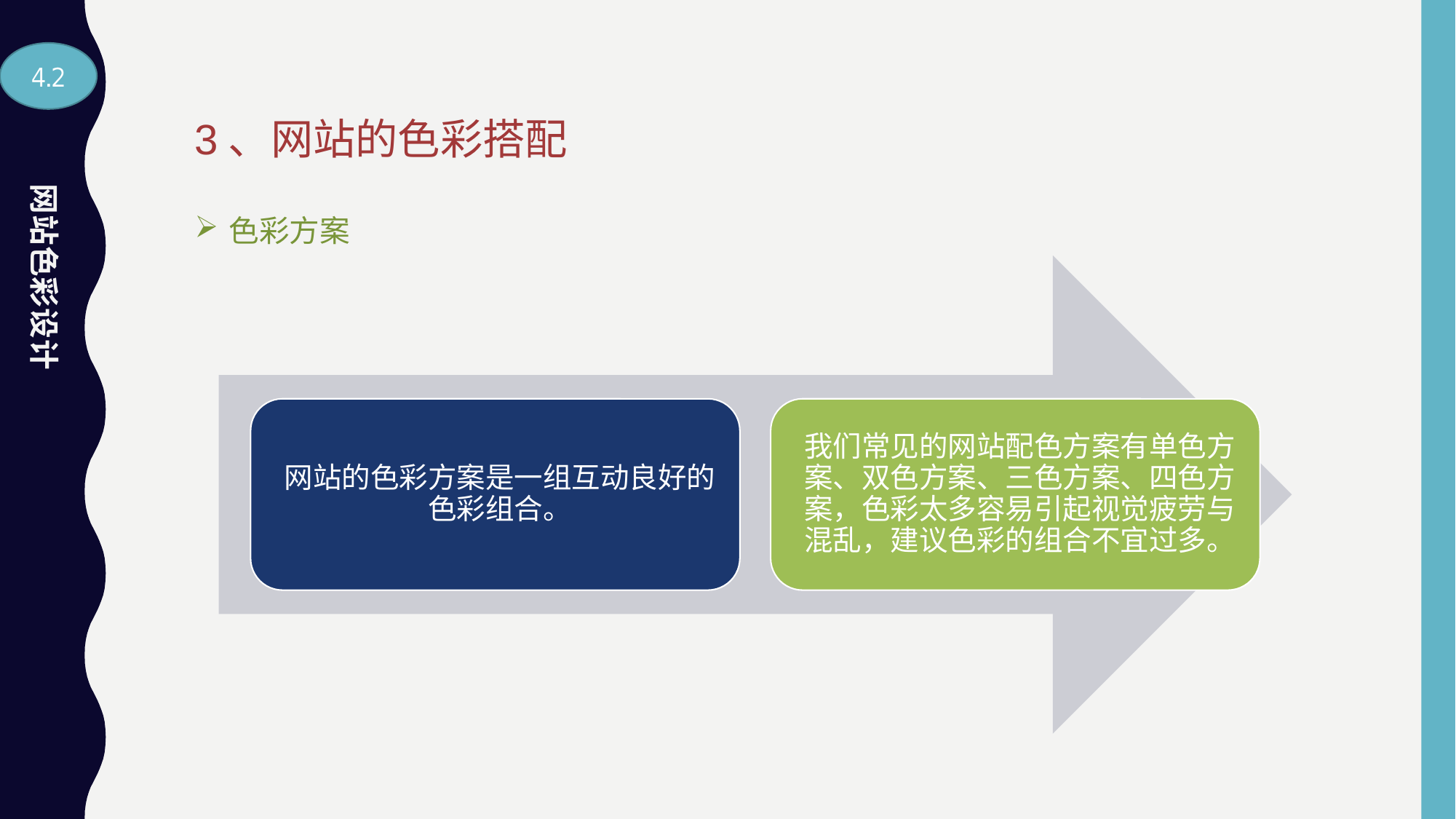

4.2
3、网站的色彩搭配

色彩方案
网站色彩设计
网站的色彩方案是一组互动良好的色彩组合。
我们常见的网站配色方案有单色方案、双色方案、三色方案、四色方案，色彩太多容易引起视觉疲劳与混乱，建议色彩的组合不宜过多。